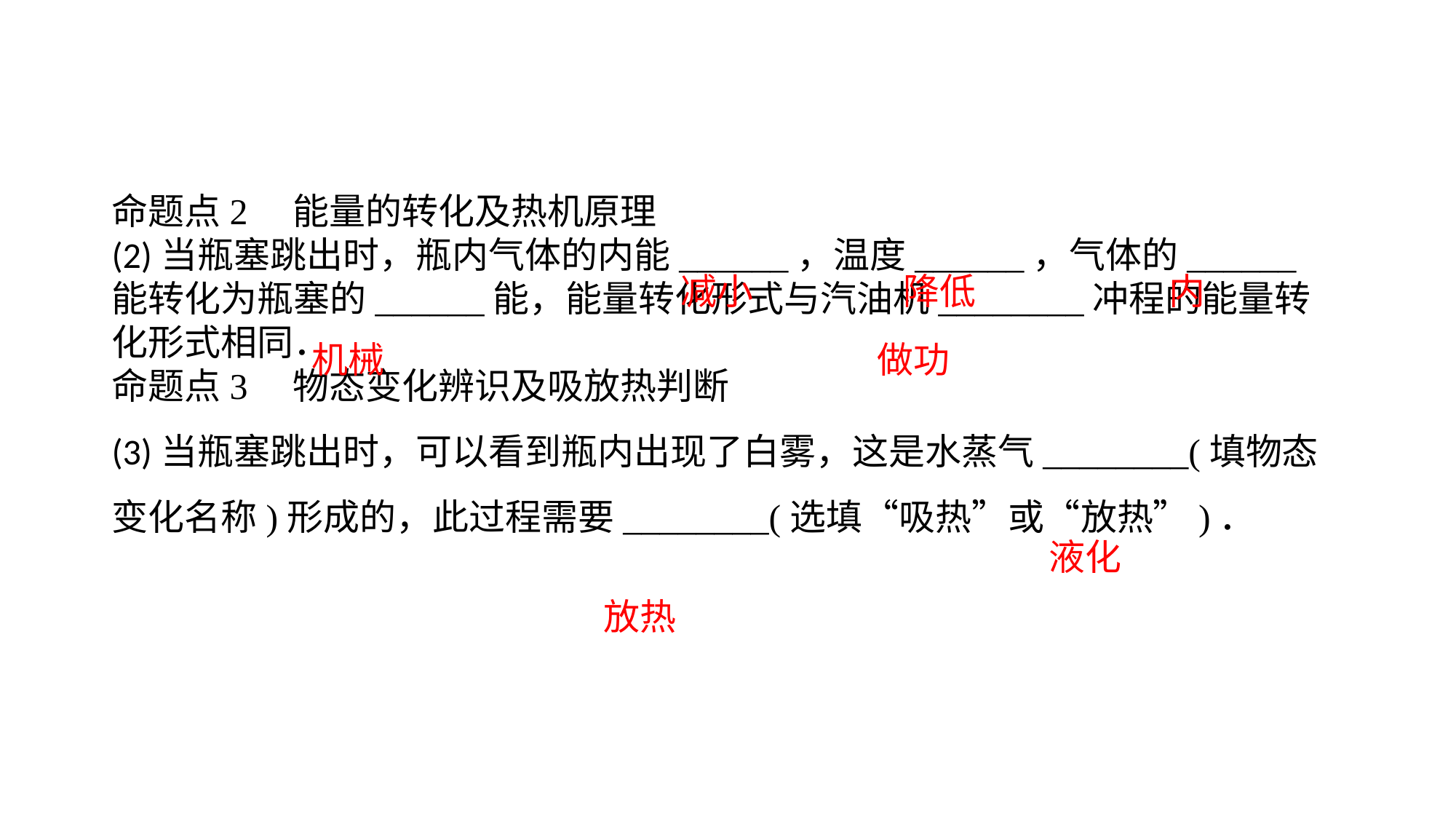

命题点2　能量的转化及热机原理(2)当瓶塞跳出时，瓶内气体的内能______，温度______，气体的______能转化为瓶塞的______能，能量转化形式与汽油机________冲程的能量转化形式相同．命题点3　物态变化辨识及吸放热判断(3)当瓶塞跳出时，可以看到瓶内出现了白雾，这是水蒸气________(填物态变化名称)形成的，此过程需要________(选填“吸热”或“放热”)．
减小
降低
内
机械
做功
液化
放热